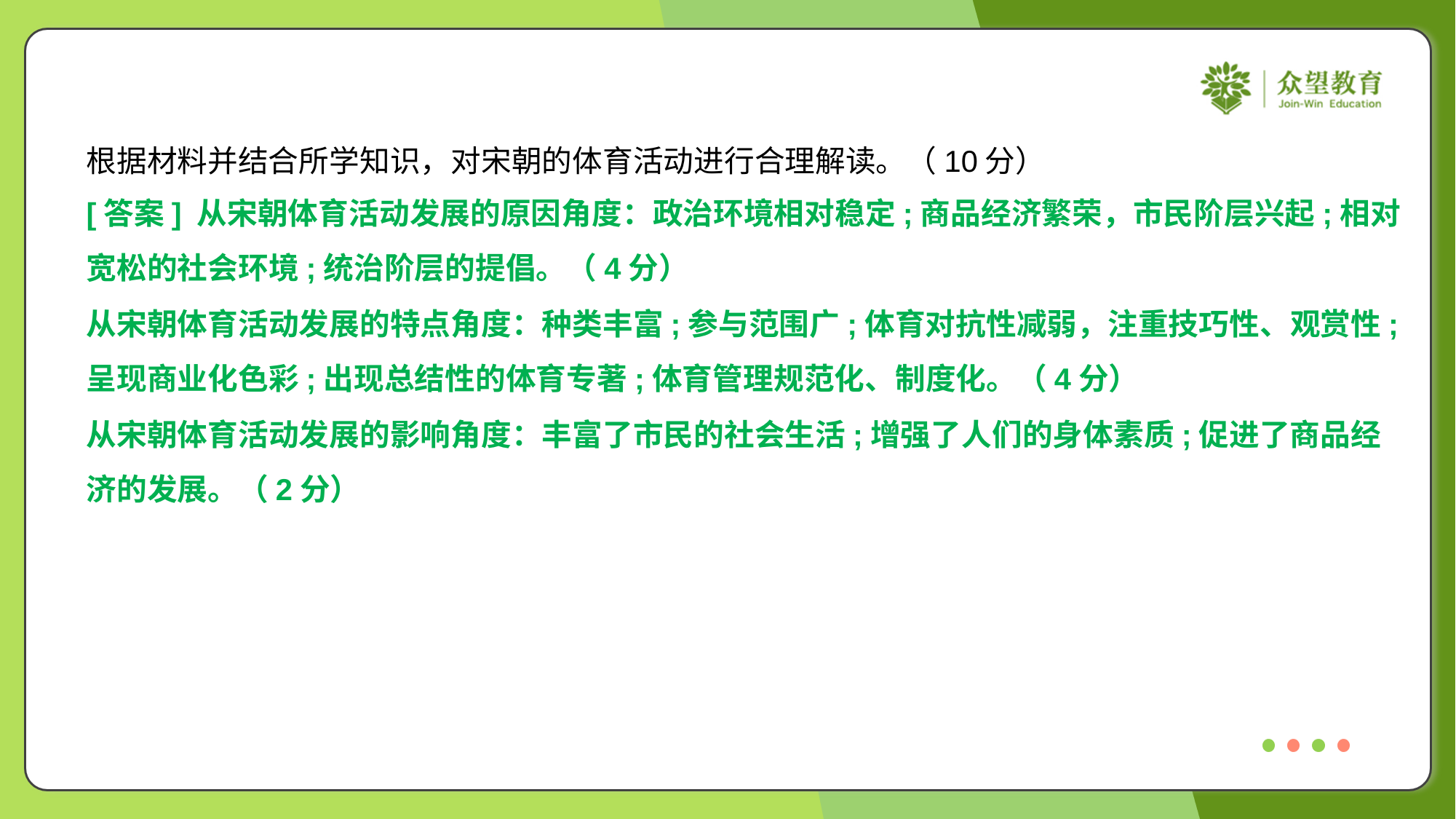

根据材料并结合所学知识，对宋朝的体育活动进行合理解读。（10分）
[答案] 从宋朝体育活动发展的原因角度：政治环境相对稳定;商品经济繁荣，市民阶层兴起;相对
宽松的社会环境;统治阶层的提倡。（4分）
从宋朝体育活动发展的特点角度：种类丰富;参与范围广;体育对抗性减弱，注重技巧性、观赏性;
呈现商业化色彩;出现总结性的体育专著;体育管理规范化、制度化。（4分）
从宋朝体育活动发展的影响角度：丰富了市民的社会生活;增强了人们的身体素质;促进了商品经
济的发展。（2分）